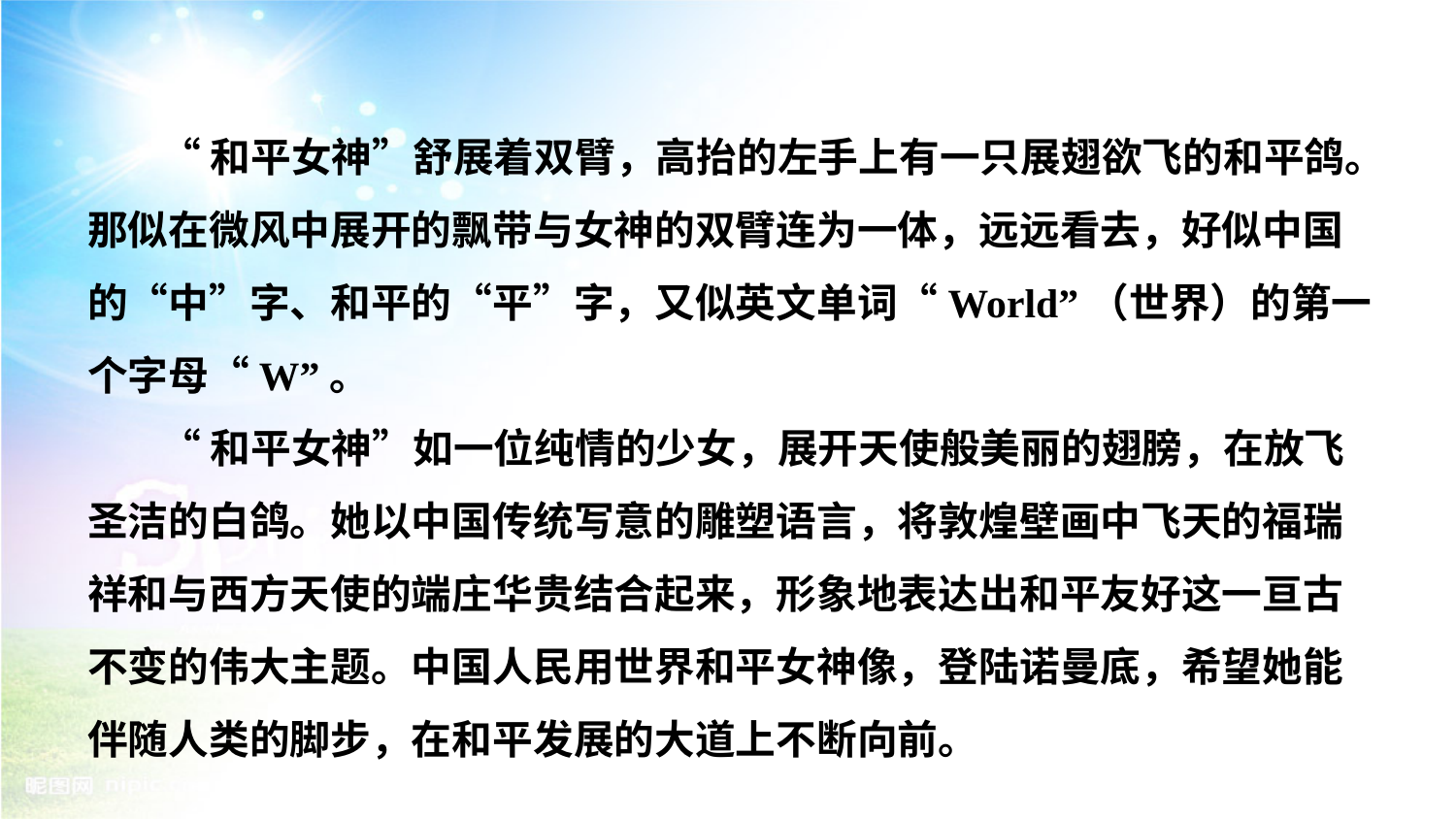

“和平女神”舒展着双臂，高抬的左手上有一只展翅欲飞的和平鸽。那似在微风中展开的飘带与女神的双臂连为一体，远远看去，好似中国的“中”字、和平的“平”字，又似英文单词“World”（世界）的第一个字母“W”。
“和平女神”如一位纯情的少女，展开天使般美丽的翅膀，在放飞圣洁的白鸽。她以中国传统写意的雕塑语言，将敦煌壁画中飞天的福瑞祥和与西方天使的端庄华贵结合起来，形象地表达出和平友好这一亘古不变的伟大主题。中国人民用世界和平女神像，登陆诺曼底，希望她能伴随人类的脚步，在和平发展的大道上不断向前。